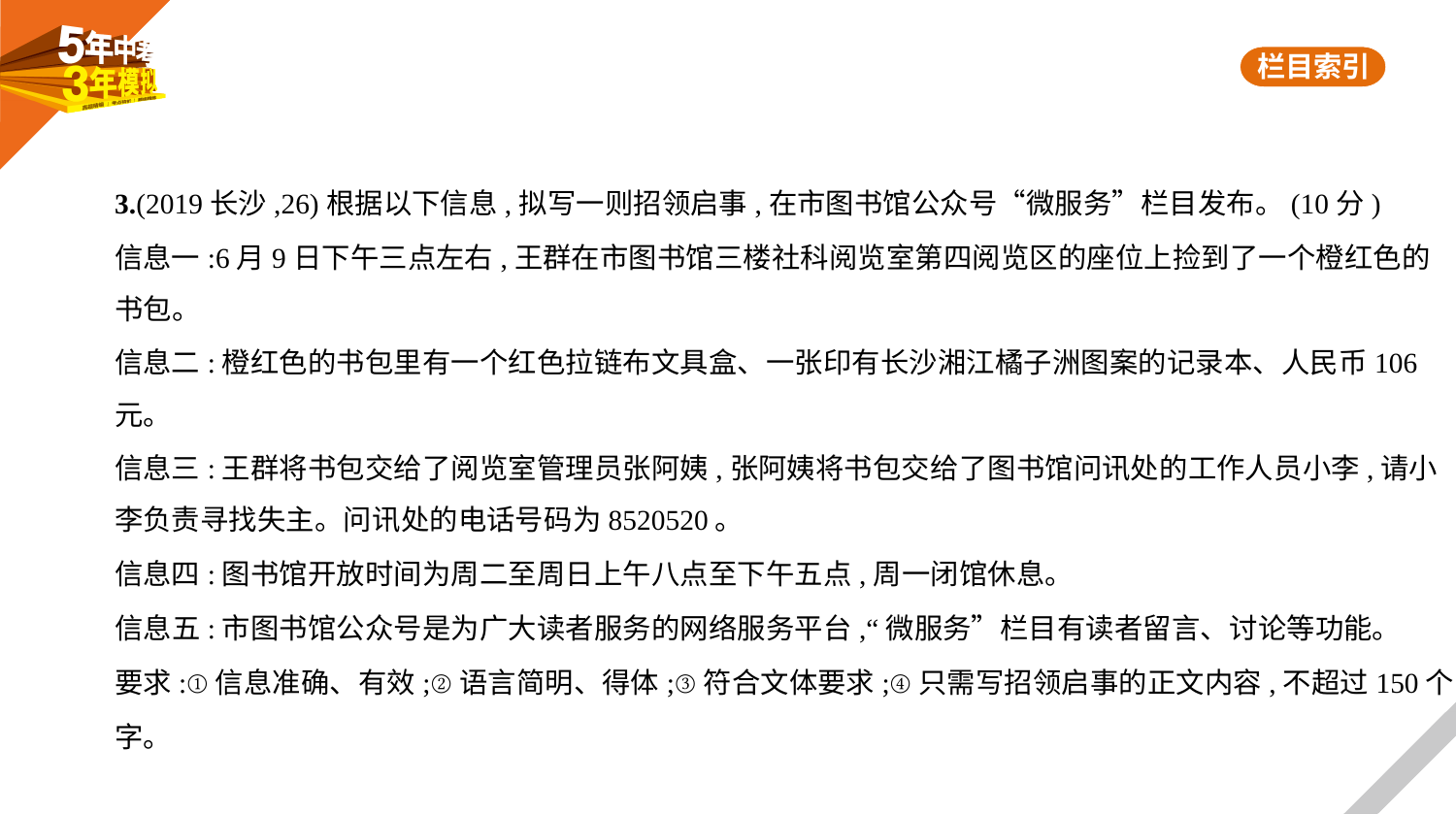

3.(2019长沙,26)根据以下信息,拟写一则招领启事,在市图书馆公众号“微服务”栏目发布。(10分)
信息一:6月9日下午三点左右,王群在市图书馆三楼社科阅览室第四阅览区的座位上捡到了一个橙红色的
书包。
信息二:橙红色的书包里有一个红色拉链布文具盒、一张印有长沙湘江橘子洲图案的记录本、人民币106
元。
信息三:王群将书包交给了阅览室管理员张阿姨,张阿姨将书包交给了图书馆问讯处的工作人员小李,请小
李负责寻找失主。问讯处的电话号码为8520520。
信息四:图书馆开放时间为周二至周日上午八点至下午五点,周一闭馆休息。
信息五:市图书馆公众号是为广大读者服务的网络服务平台,“微服务”栏目有读者留言、讨论等功能。
要求:①信息准确、有效;②语言简明、得体;③符合文体要求;④只需写招领启事的正文内容,不超过150个
字。